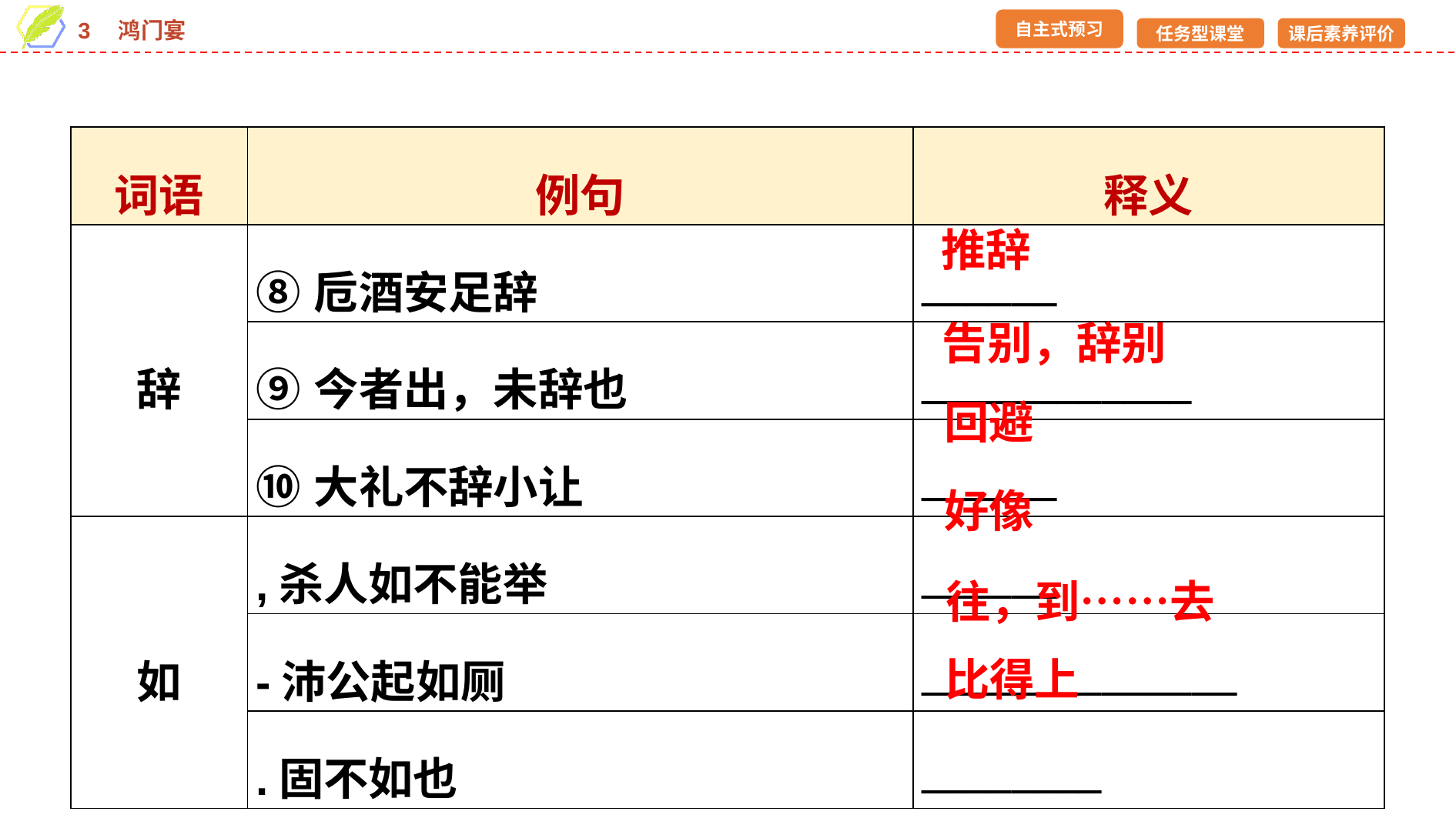

| 词语 | 例句 | 释义 |
| --- | --- | --- |
| 辞 | ⑧卮酒安足辞 | \_\_\_\_\_\_ |
|  | ⑨今者出，未辞也 | \_\_\_\_\_\_\_\_\_\_\_\_ |
|  | ⑩大礼不辞小让 | \_\_\_\_\_\_ |
| 如 | ,杀人如不能举 | \_\_\_\_\_\_ |
|  | -沛公起如厕 | \_\_\_\_\_\_\_\_\_\_\_\_\_\_ |
|  | .固不如也 | \_\_\_\_\_\_\_\_ |
推辞
告别，辞别
回避
好像
往，到……去
比得上